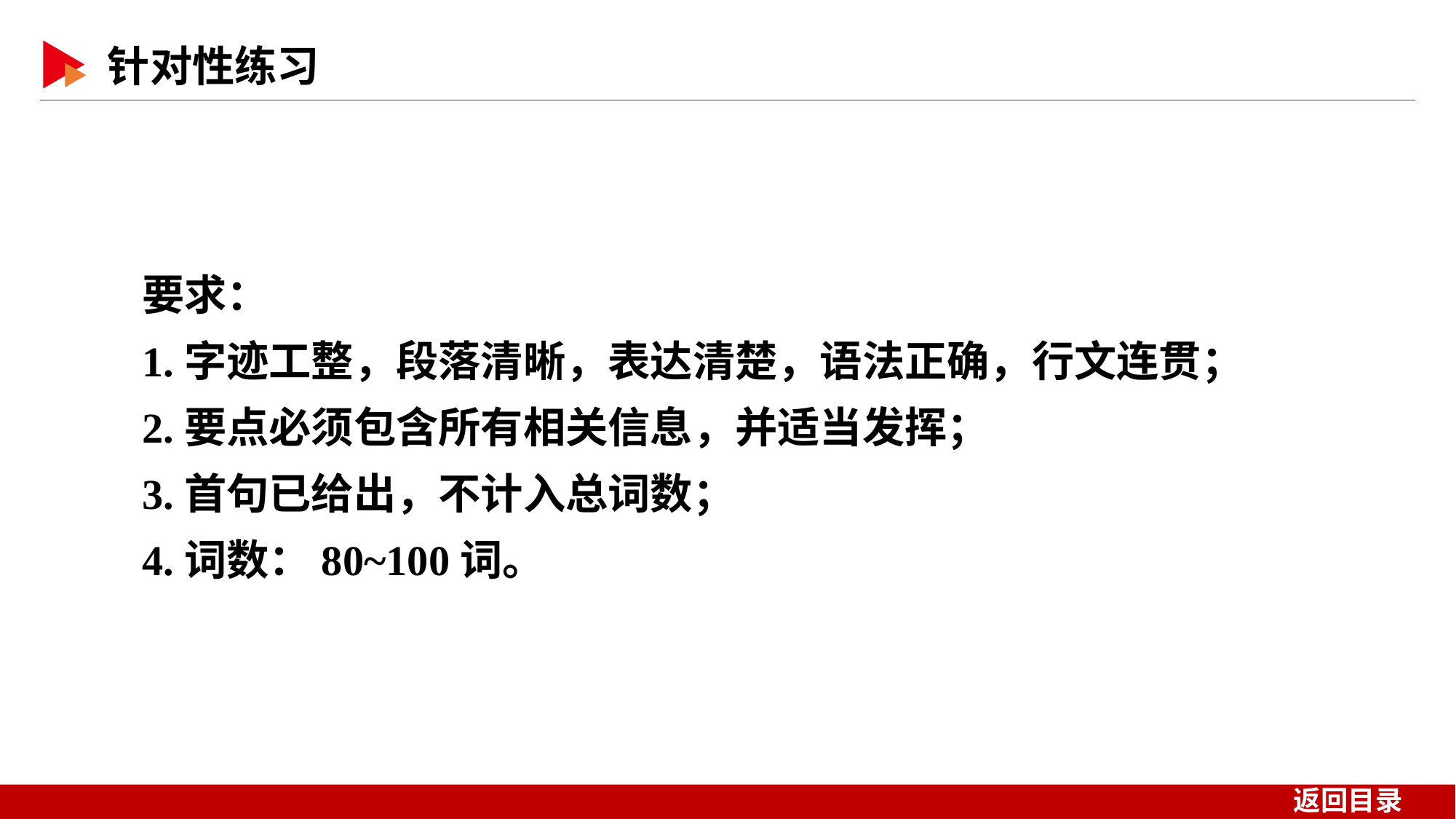

要求：
1.字迹工整，段落清晰，表达清楚，语法正确，行文连贯；
2.要点必须包含所有相关信息，并适当发挥；
3.首句已给出，不计入总词数；
4.词数：80~100词。